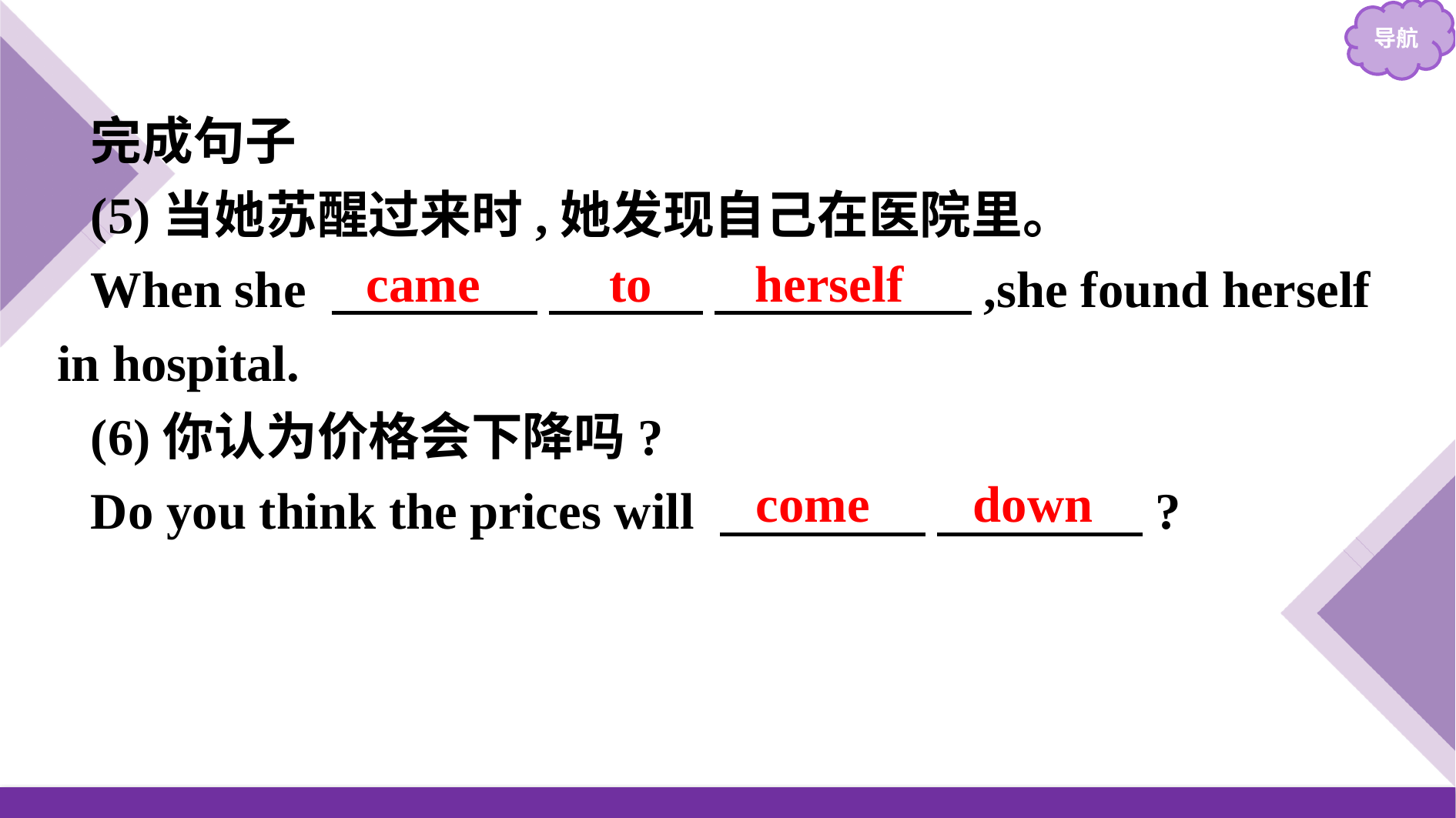

完成句子
(5)当她苏醒过来时,她发现自己在医院里。
When she 　　　　 　　　 　　　　　,she found herself in hospital.
(6)你认为价格会下降吗?
Do you think the prices will 　　　　 　　　　?
came          to        herself
come        down